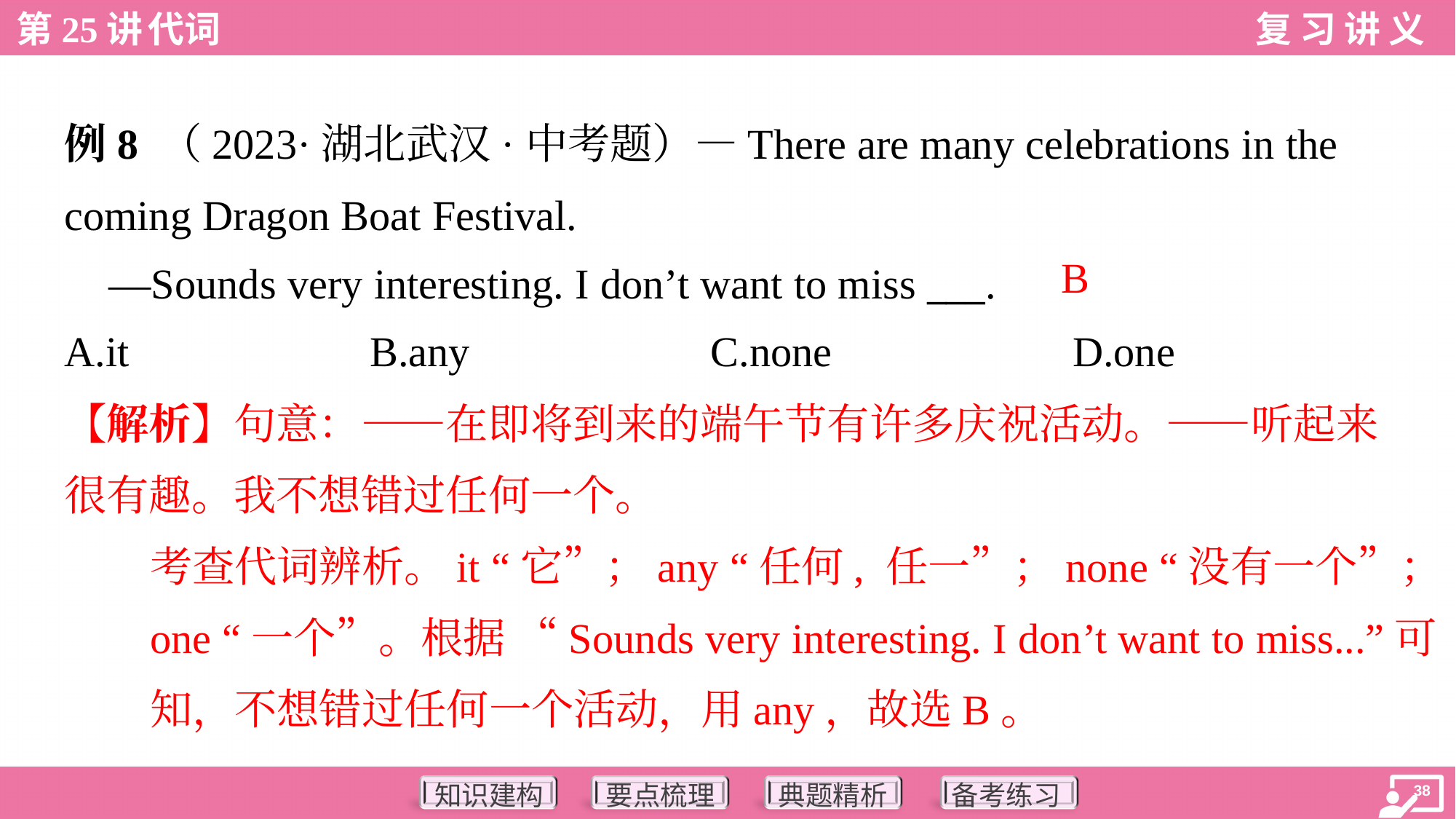

例8 （2023·湖北武汉·中考题）—There are many celebrations in the
coming Dragon Boat Festival.
    —Sounds very interesting. I don’t want to miss ___.
B
A.it	B.any	C.none	D.one
【解析】句意：——在即将到来的端午节有许多庆祝活动。——听起来
很有趣。我不想错过任何一个。
考查代词辨析。it “它”；any “任何, 任一”；none “没有一个”；
one “一个”。根据 “Sounds very interesting. I don’t want to miss...”可
知，不想错过任何一个活动，用any，故选B。